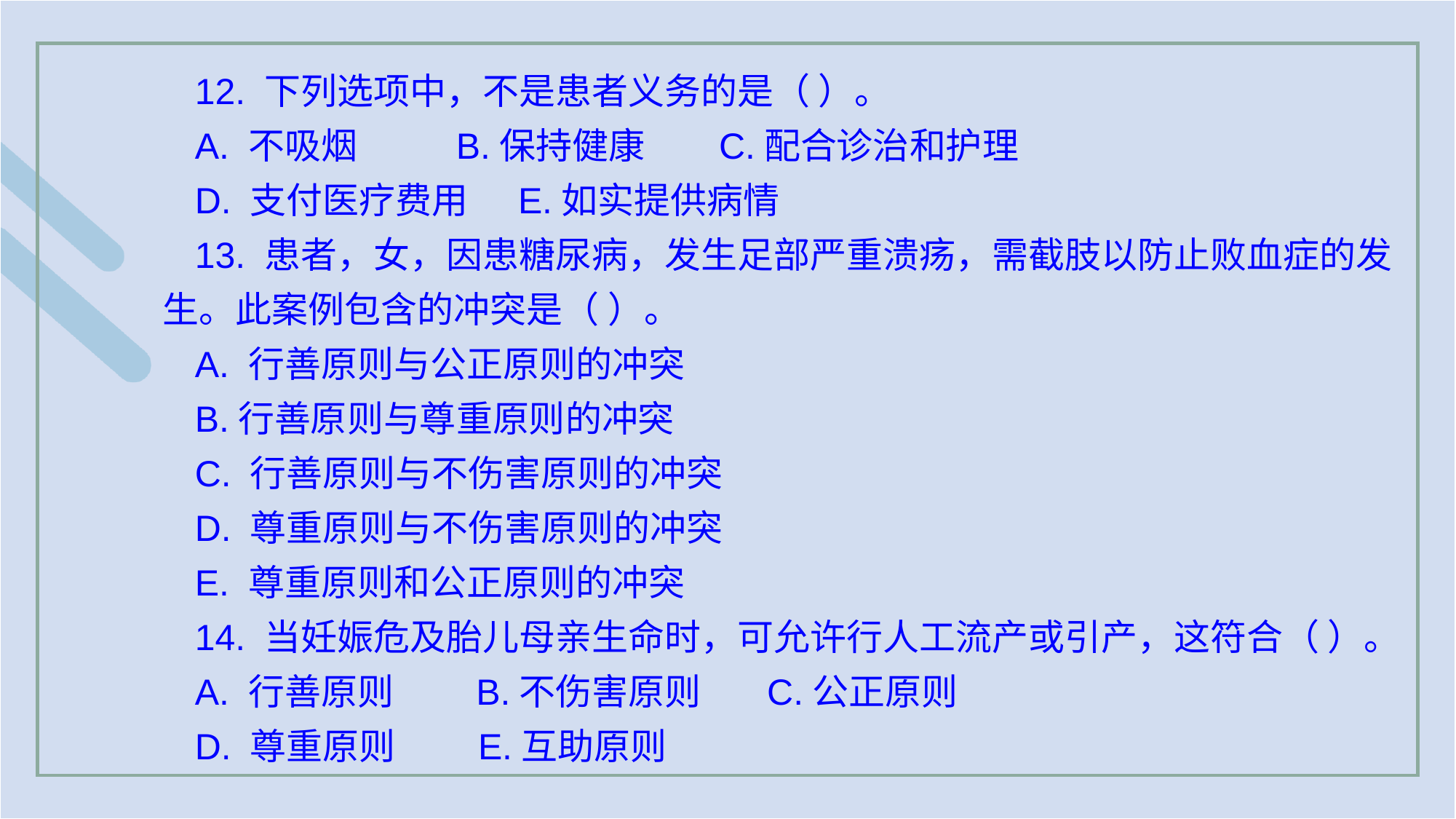

12. 下列选项中，不是患者义务的是（ ）。
A. 不吸烟           B.保持健康        C.配合诊治和护理
D. 支付医疗费用     E.如实提供病情
13. 患者，女，因患糖尿病，发生足部严重溃疡，需截肢以防止败血症的发生。此案例包含的冲突是（ ）。
A. 行善原则与公正原则的冲突
B.行善原则与尊重原则的冲突
C. 行善原则与不伤害原则的冲突
D. 尊重原则与不伤害原则的冲突
E. 尊重原则和公正原则的冲突
14. 当妊娠危及胎儿母亲生命时，可允许行人工流产或引产，这符合（ ）。
A. 行善原则         B.不伤害原则       C.公正原则
D. 尊重原则         E.互助原则